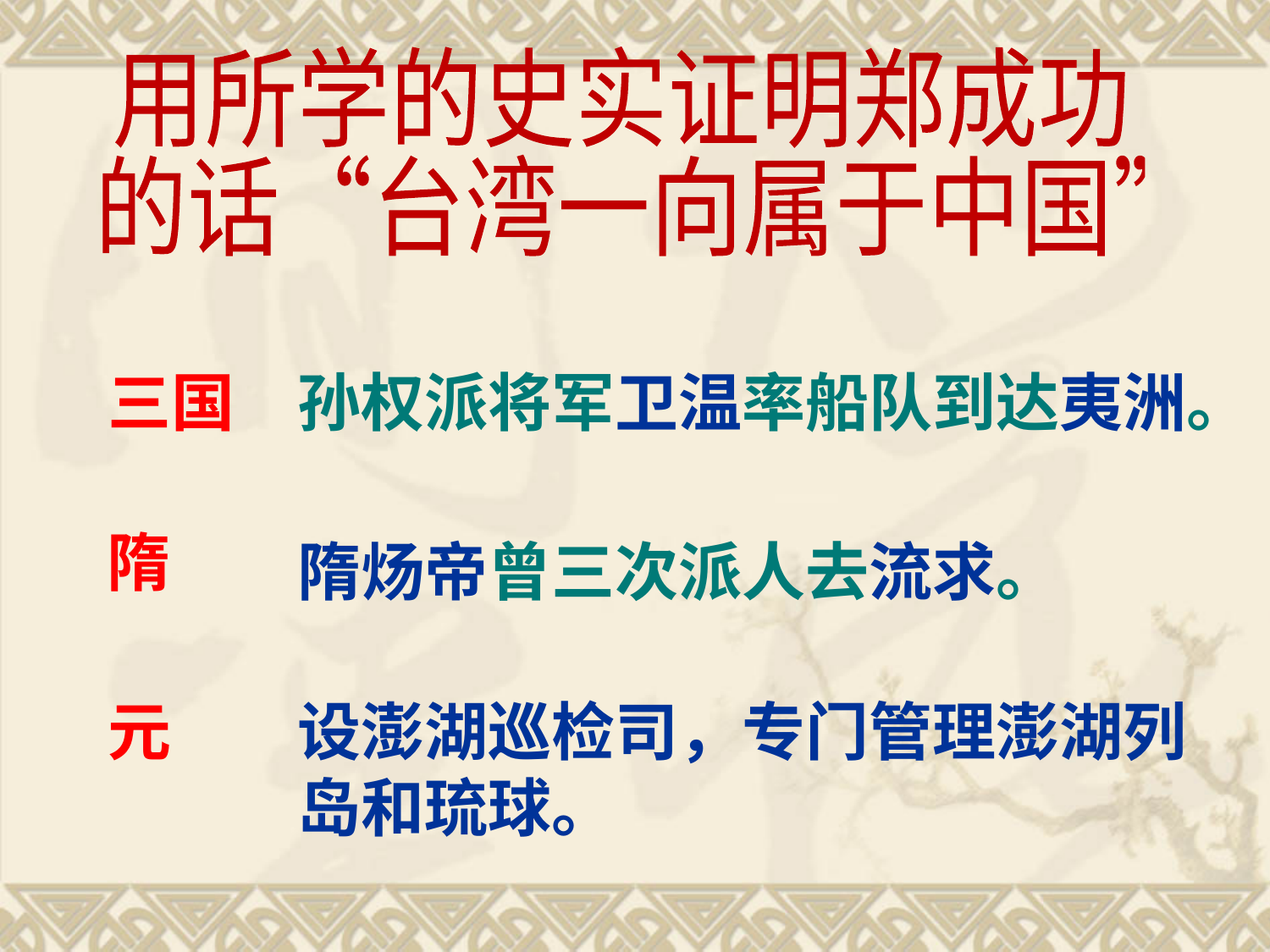

用所学的史实证明郑成功
的话“台湾一向属于中国”
三国
孙权派将军卫温率船队到达夷洲。
隋
隋炀帝曾三次派人去流求。
元
设澎湖巡检司，专门管理澎湖列岛和琉球。